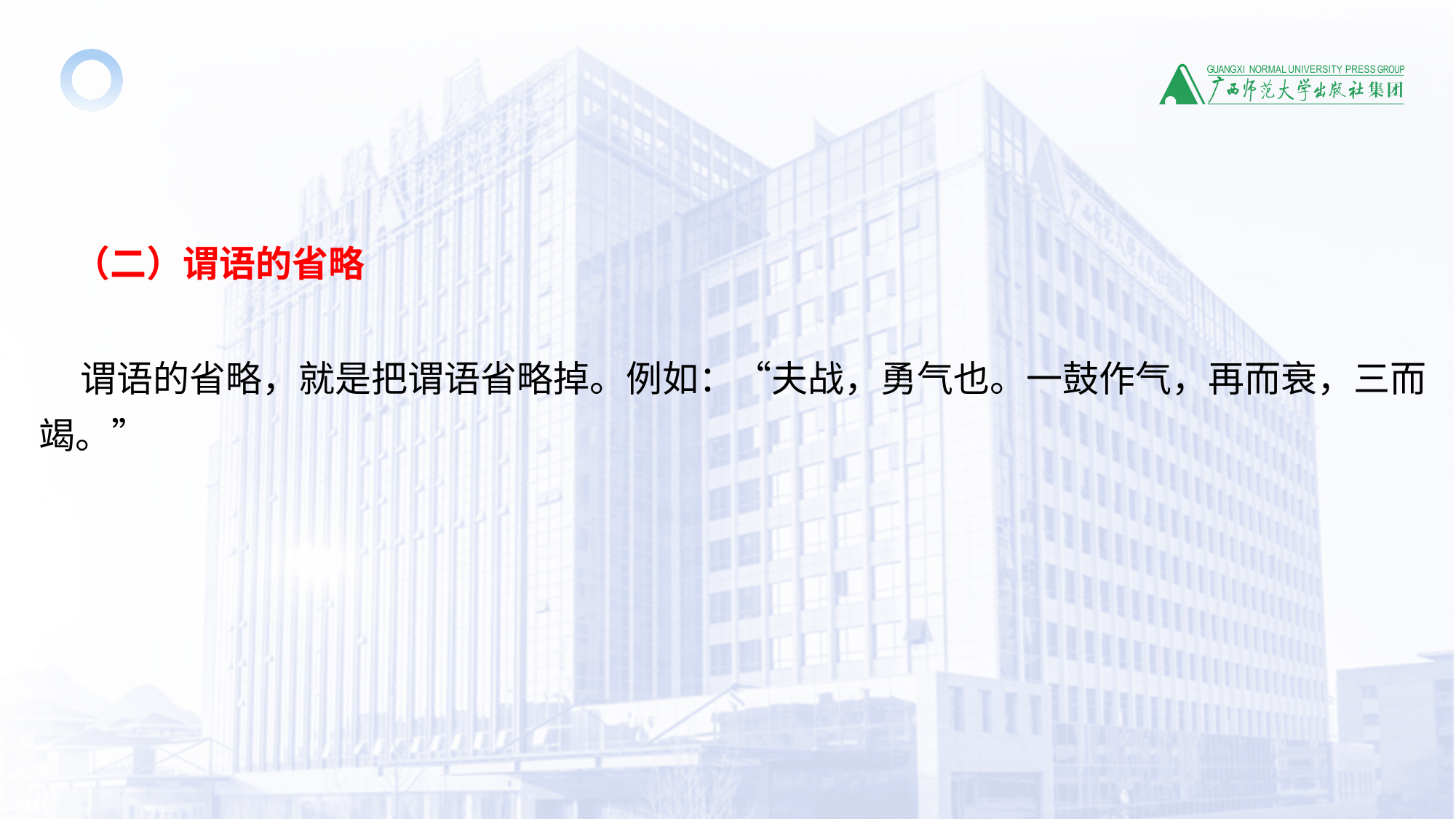

（二）谓语的省略

    谓语的省略，就是把谓语省略掉。例如：“夫战，勇气也。一鼓作气，再而衰，三而竭。”